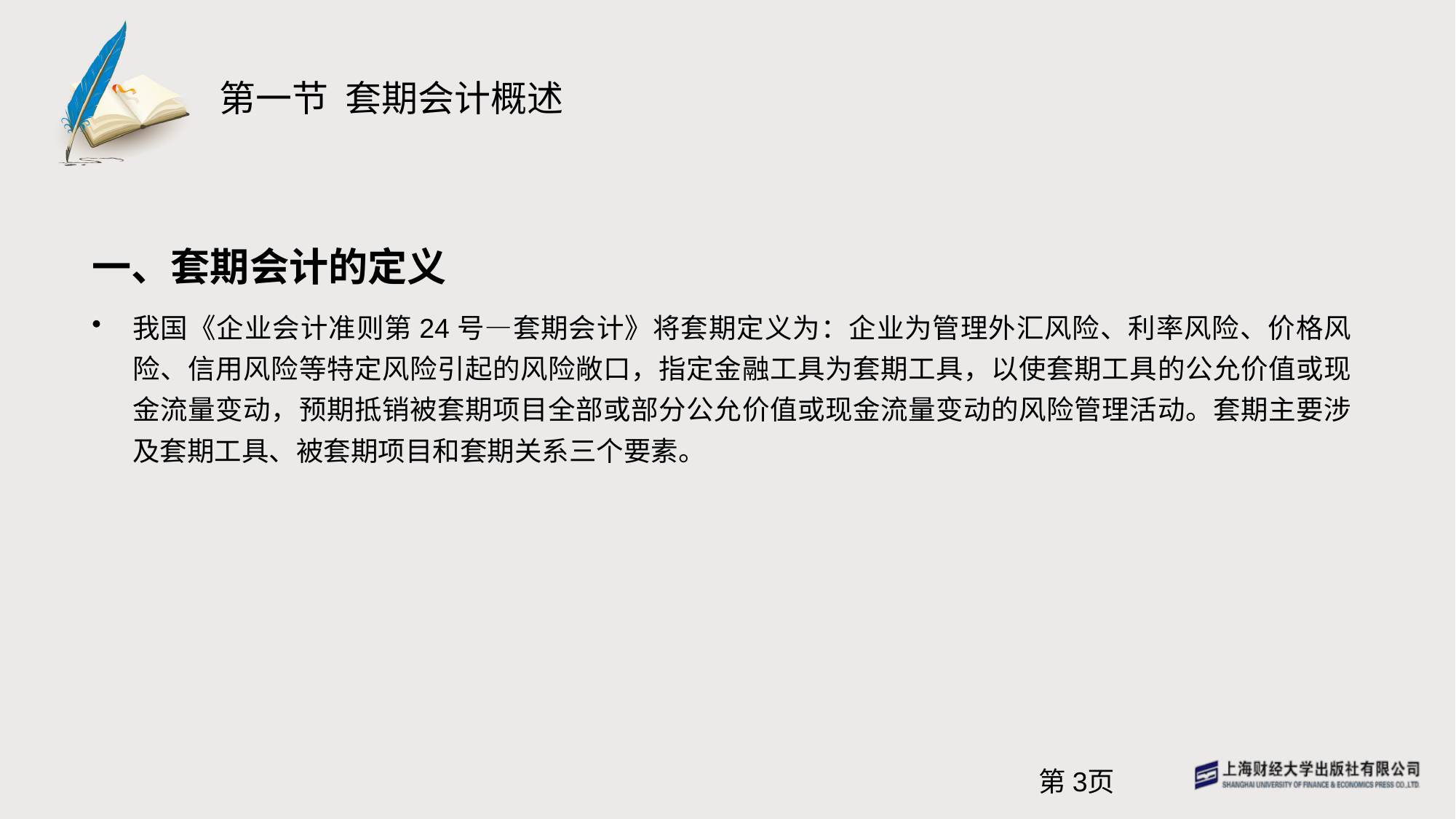

# 第一节  套期会计概述

一、套期会计的定义
我国《企业会计准则第24号—套期会计》将套期定义为：企业为管理外汇风险、利率风险、价格风险、信用风险等特定风险引起的风险敞口，指定金融工具为套期工具，以使套期工具的公允价值或现金流量变动，预期抵销被套期项目全部或部分公允价值或现金流量变动的风险管理活动。套期主要涉及套期工具、被套期项目和套期关系三个要素。

3